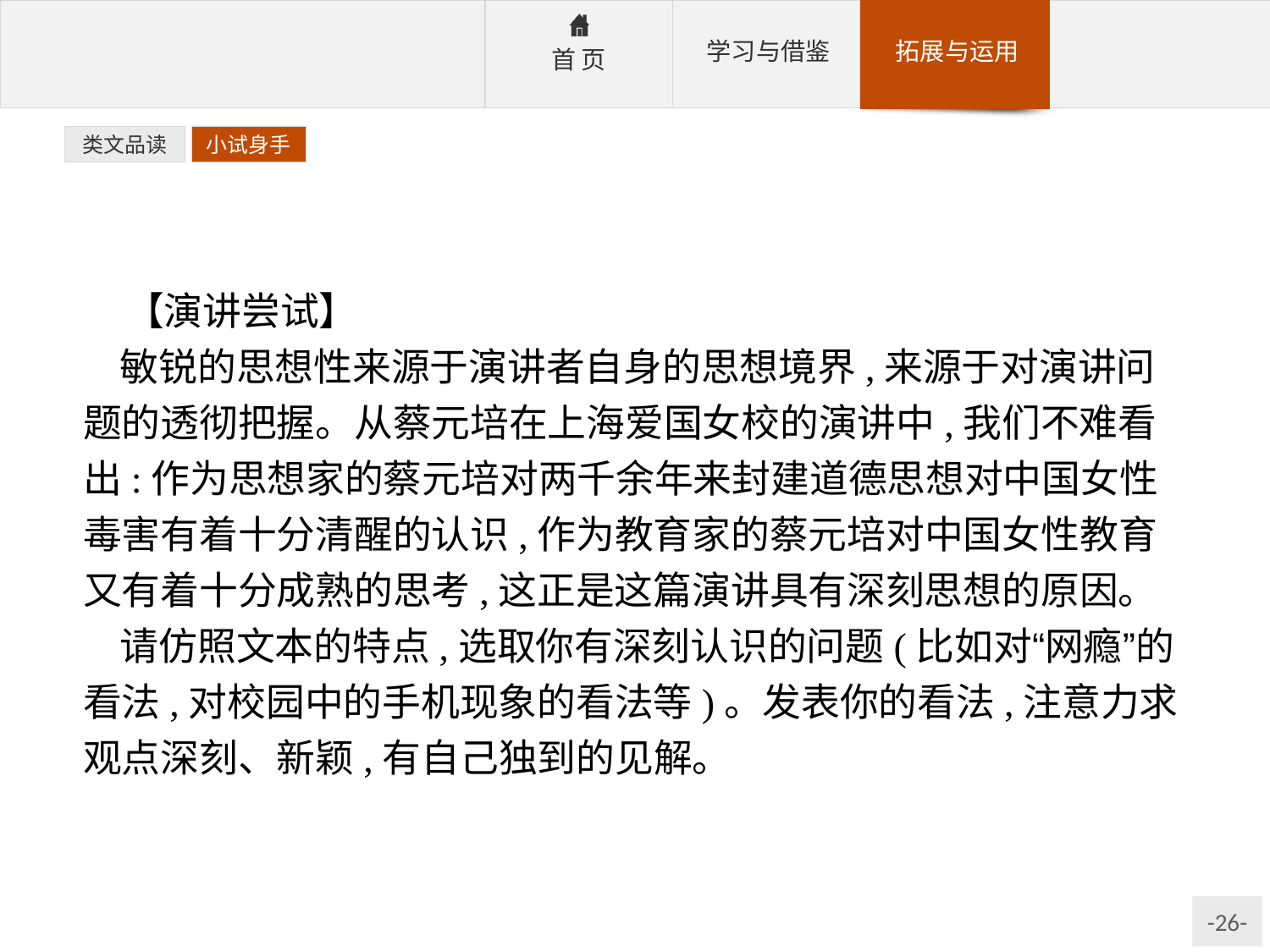

类文品读
小试身手
【演讲尝试】
敏锐的思想性来源于演讲者自身的思想境界,来源于对演讲问题的透彻把握。从蔡元培在上海爱国女校的演讲中,我们不难看出:作为思想家的蔡元培对两千余年来封建道德思想对中国女性毒害有着十分清醒的认识,作为教育家的蔡元培对中国女性教育又有着十分成熟的思考,这正是这篇演讲具有深刻思想的原因。
请仿照文本的特点,选取你有深刻认识的问题(比如对“网瘾”的看法,对校园中的手机现象的看法等)。发表你的看法,注意力求观点深刻、新颖,有自己独到的见解。